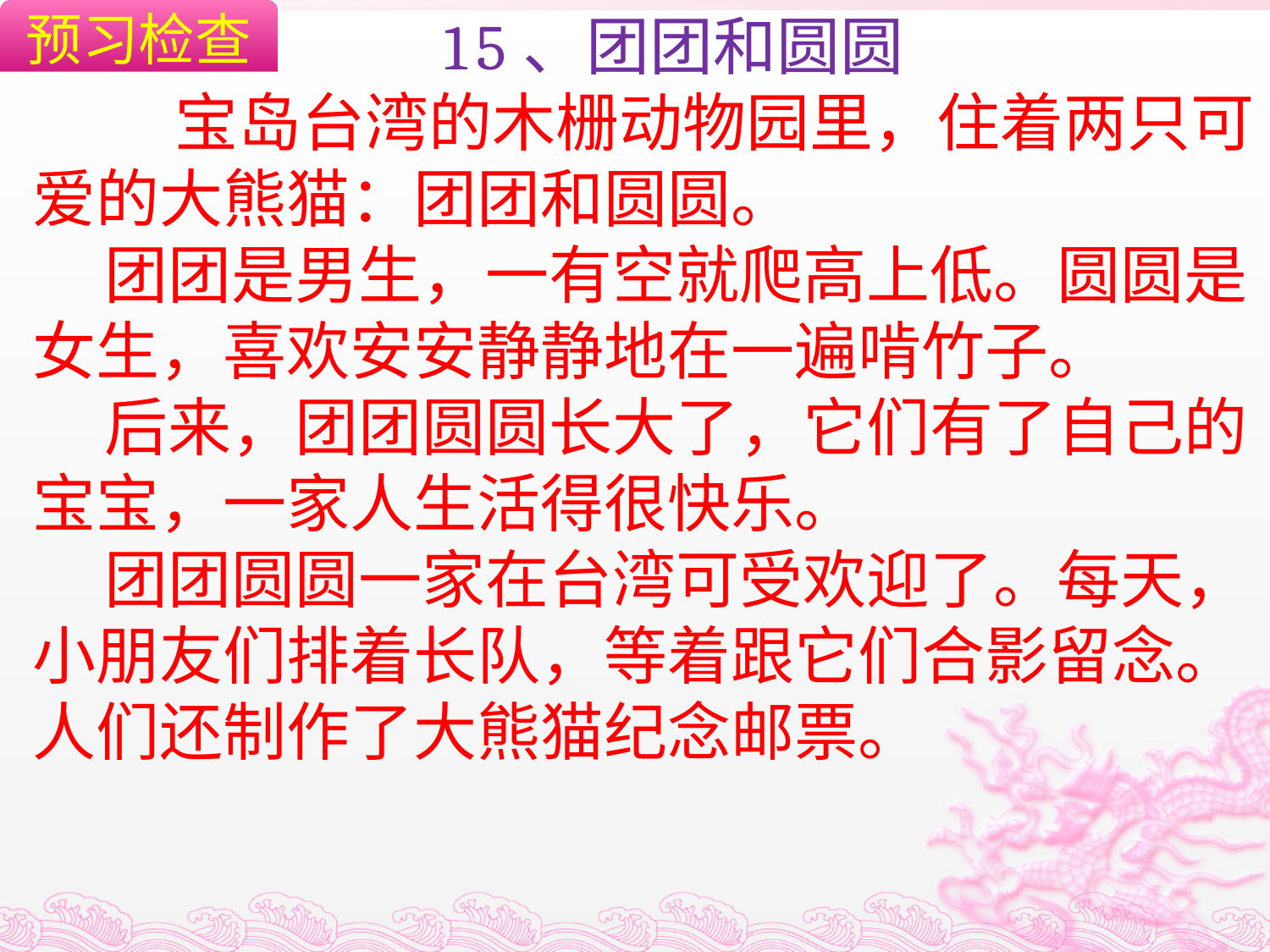

预习检查
                             15、团团和圆圆
         宝岛台湾的木栅动物园里，住着两只可爱的大熊猫：团团和圆圆。
    团团是男生，一有空就爬高上低。圆圆是女生，喜欢安安静静地在一遍啃竹子。
    后来，团团圆圆长大了，它们有了自己的宝宝，一家人生活得很快乐。
    团团圆圆一家在台湾可受欢迎了。每天，小朋友们排着长队，等着跟它们合影留念。人们还制作了大熊猫纪念邮票。